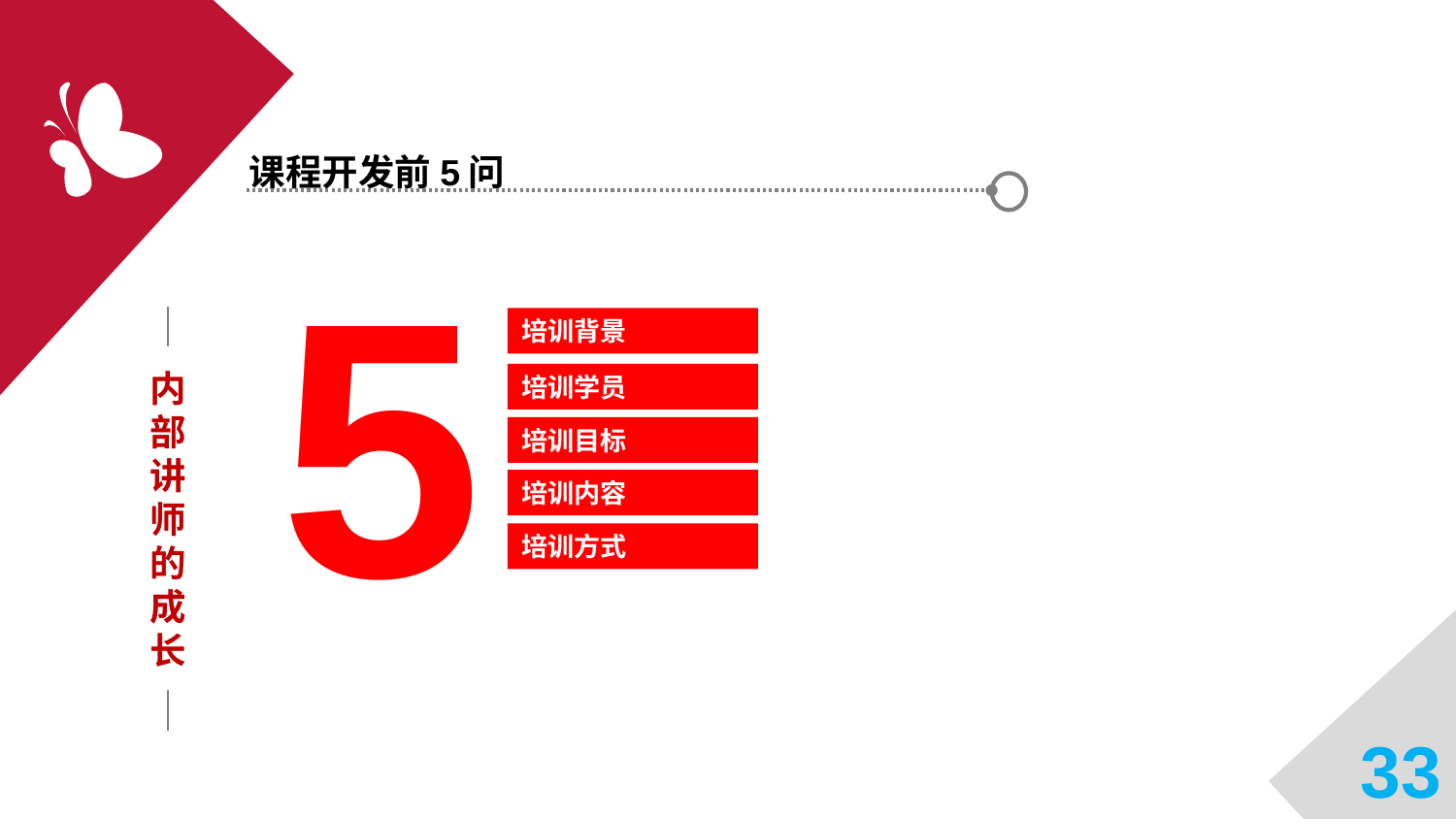

课程开发前5问

5
培训背景
内部讲师的成长
培训学员
培训目标
培训内容
培训方式

33